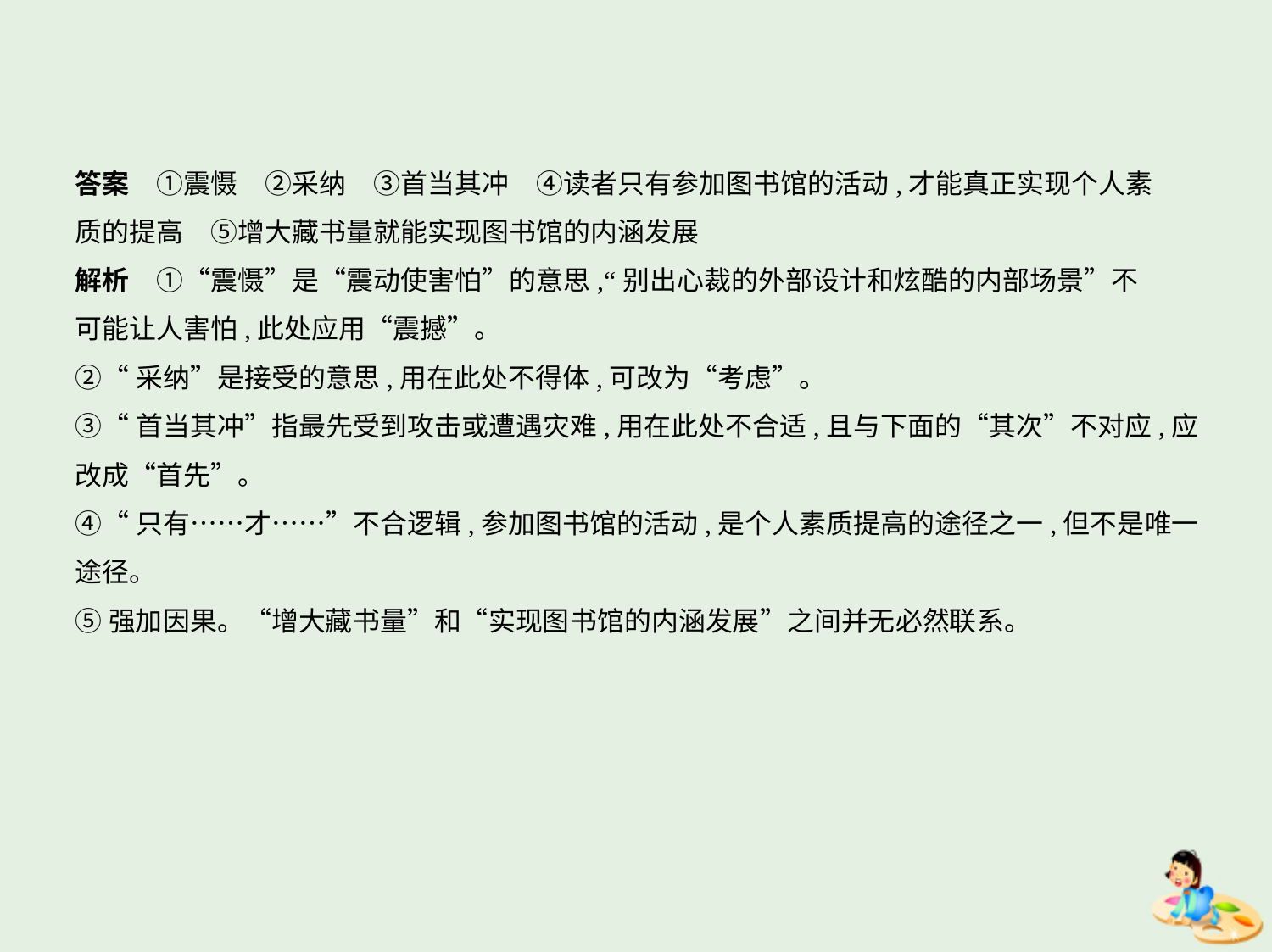

答案　①震慑　②采纳　③首当其冲　④读者只有参加图书馆的活动,才能真正实现个人素
质的提高　⑤增大藏书量就能实现图书馆的内涵发展
解析　①“震慑”是“震动使害怕”的意思,“别出心裁的外部设计和炫酷的内部场景”不
可能让人害怕,此处应用“震撼”。
②“采纳”是接受的意思,用在此处不得体,可改为“考虑”。
③“首当其冲”指最先受到攻击或遭遇灾难,用在此处不合适,且与下面的“其次”不对应,应
改成“首先”。
④“只有……才……”不合逻辑,参加图书馆的活动,是个人素质提高的途径之一,但不是唯一
途径。
⑤强加因果。“增大藏书量”和“实现图书馆的内涵发展”之间并无必然联系。